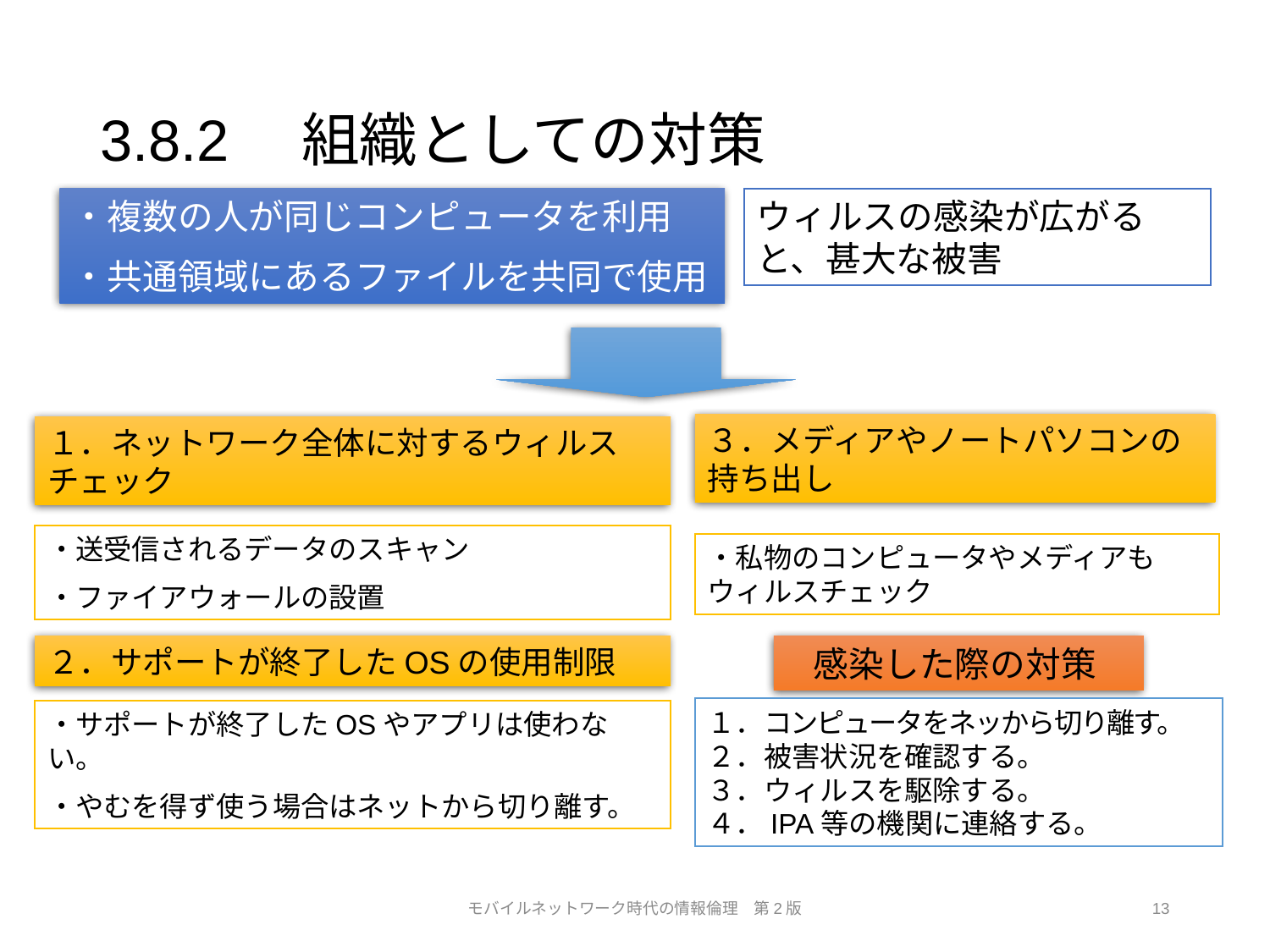

# 3.8.2　組織としての対策
・複数の人が同じコンピュータを利用
・共通領域にあるファイルを共同で使用
ウィルスの感染が広がると、甚大な被害

３．メディアやノートパソコンの持ち出し
１．ネットワーク全体に対するウィルスチェック
・送受信されるデータのスキャン
・ファイアウォールの設置
・私物のコンピュータやメディアもウィルスチェック
２．サポートが終了したOSの使用制限
感染した際の対策
１．コンピュータをネッから切り離す。
２．被害状況を確認する。
３．ウィルスを駆除する。
４．IPA等の機関に連絡する。
・サポートが終了したOSやアプリは使わない。
・やむを得ず使う場合はネットから切り離す。
モバイルネットワーク時代の情報倫理　第2版
13